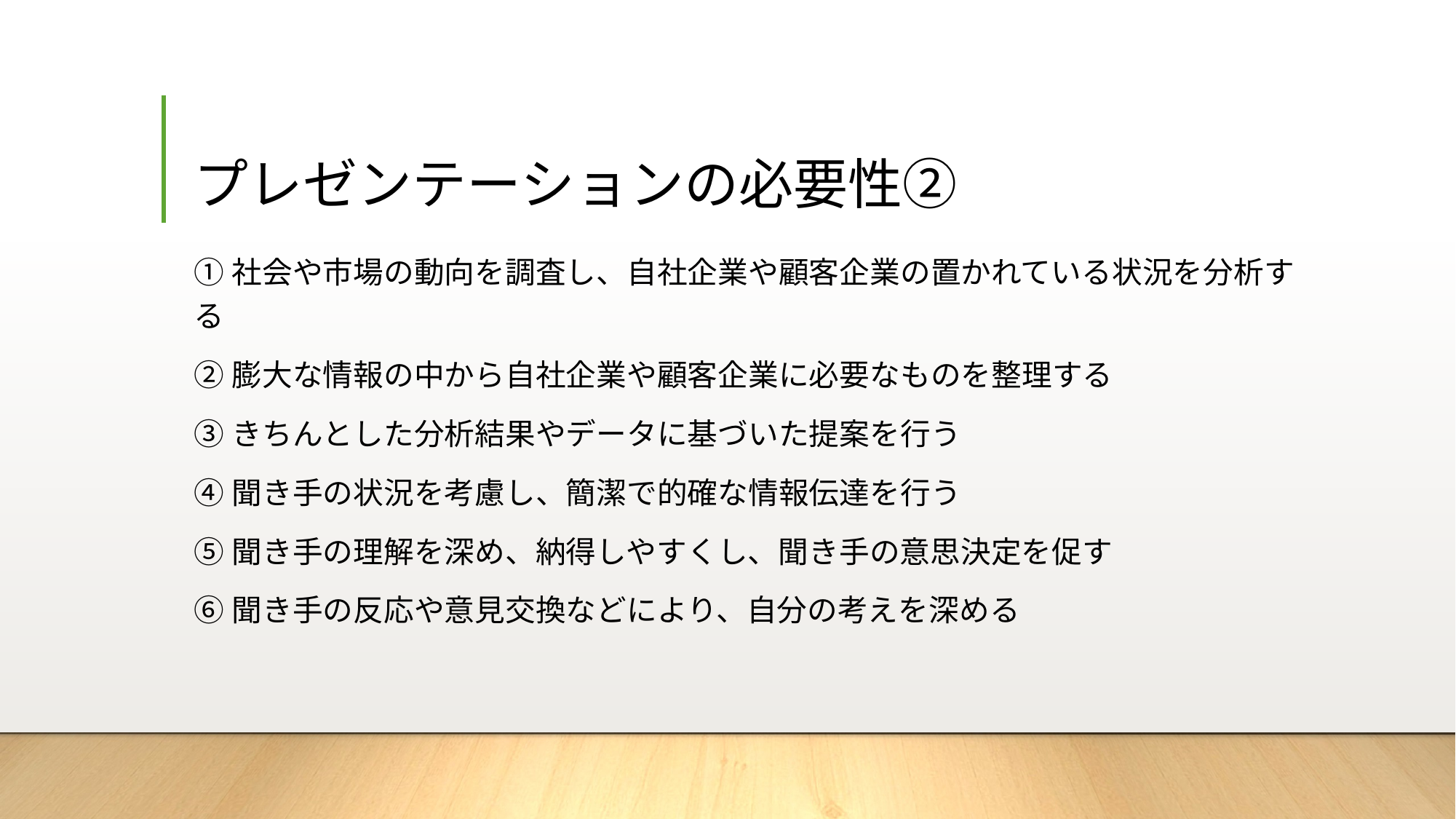

# プレゼンテーションの必要性②
①社会や市場の動向を調査し、自社企業や顧客企業の置かれている状況を分析する
②膨大な情報の中から自社企業や顧客企業に必要なものを整理する
③きちんとした分析結果やデータに基づいた提案を行う
④聞き手の状況を考慮し、簡潔で的確な情報伝達を行う
⑤聞き手の理解を深め、納得しやすくし、聞き手の意思決定を促す
⑥聞き手の反応や意見交換などにより、自分の考えを深める